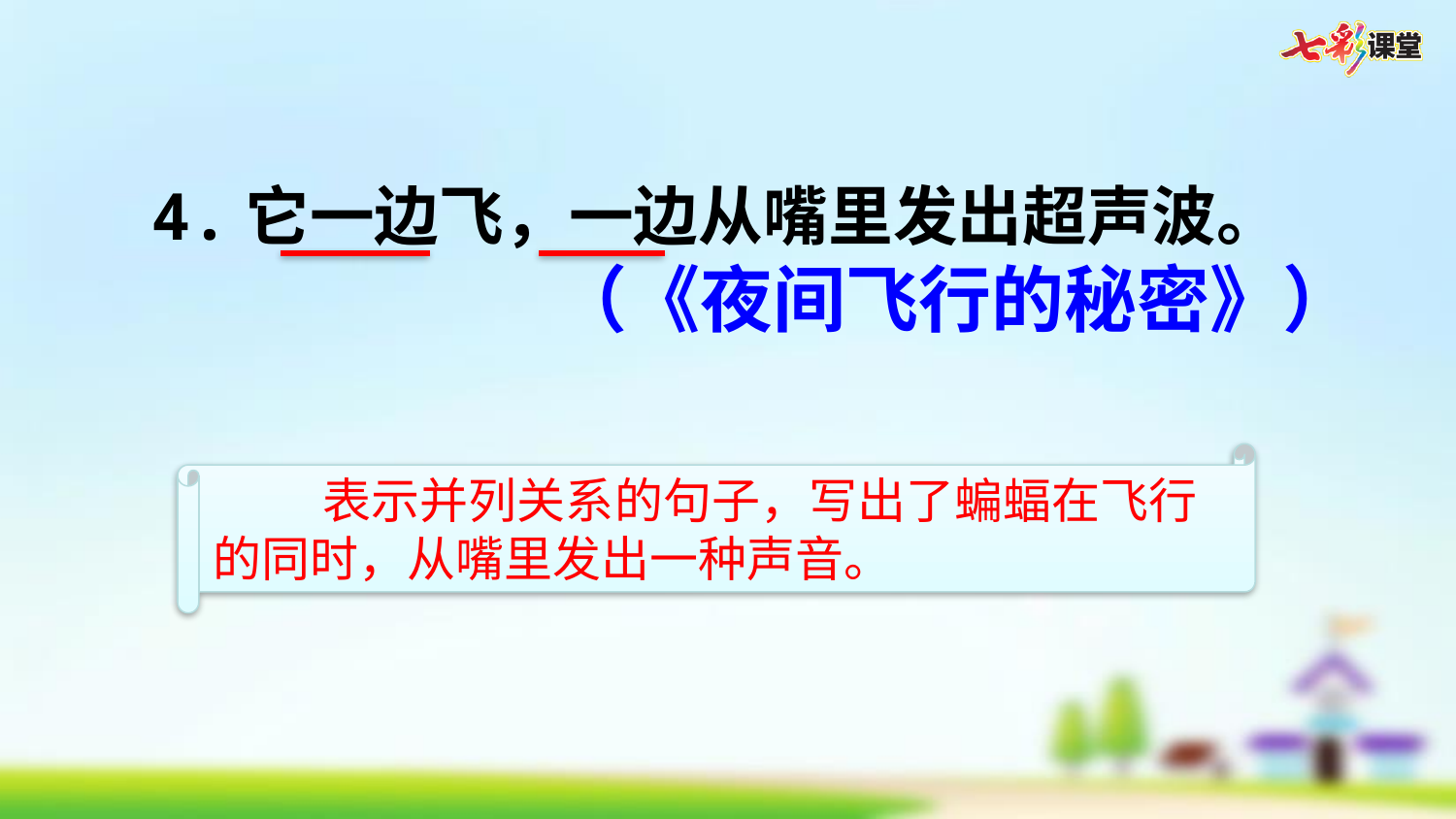

4.它一边飞，一边从嘴里发出超声波。
 （《夜间飞行的秘密》）
         表示并列关系的句子，写出了蝙蝠在飞行的同时，从嘴里发出一种声音。